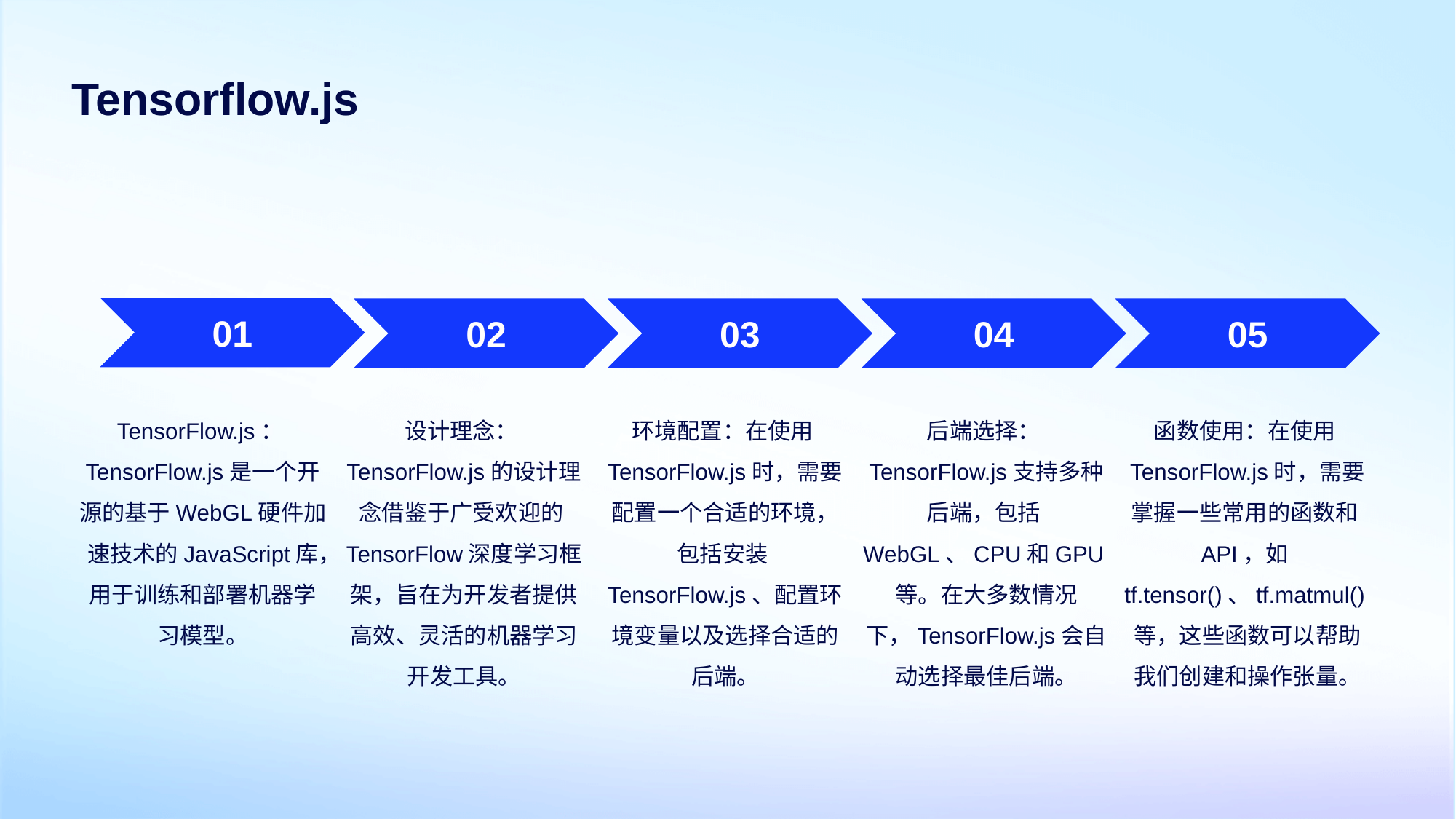

Tensorflow.js
01
02
03
04
05
TensorFlow.js：TensorFlow.js是一个开源的基于WebGL硬件加速技术的JavaScript库，用于训练和部署机器学习模型。
设计理念：TensorFlow.js的设计理念借鉴于广受欢迎的TensorFlow深度学习框架，旨在为开发者提供高效、灵活的机器学习开发工具。
环境配置：在使用TensorFlow.js时，需要配置一个合适的环境，包括安装TensorFlow.js、配置环境变量以及选择合适的后端。
后端选择：TensorFlow.js支持多种后端，包括WebGL、CPU和GPU等。在大多数情况下，TensorFlow.js会自动选择最佳后端。
函数使用：在使用TensorFlow.js时，需要掌握一些常用的函数和API，如tf.tensor()、tf.matmul()等，这些函数可以帮助我们创建和操作张量。